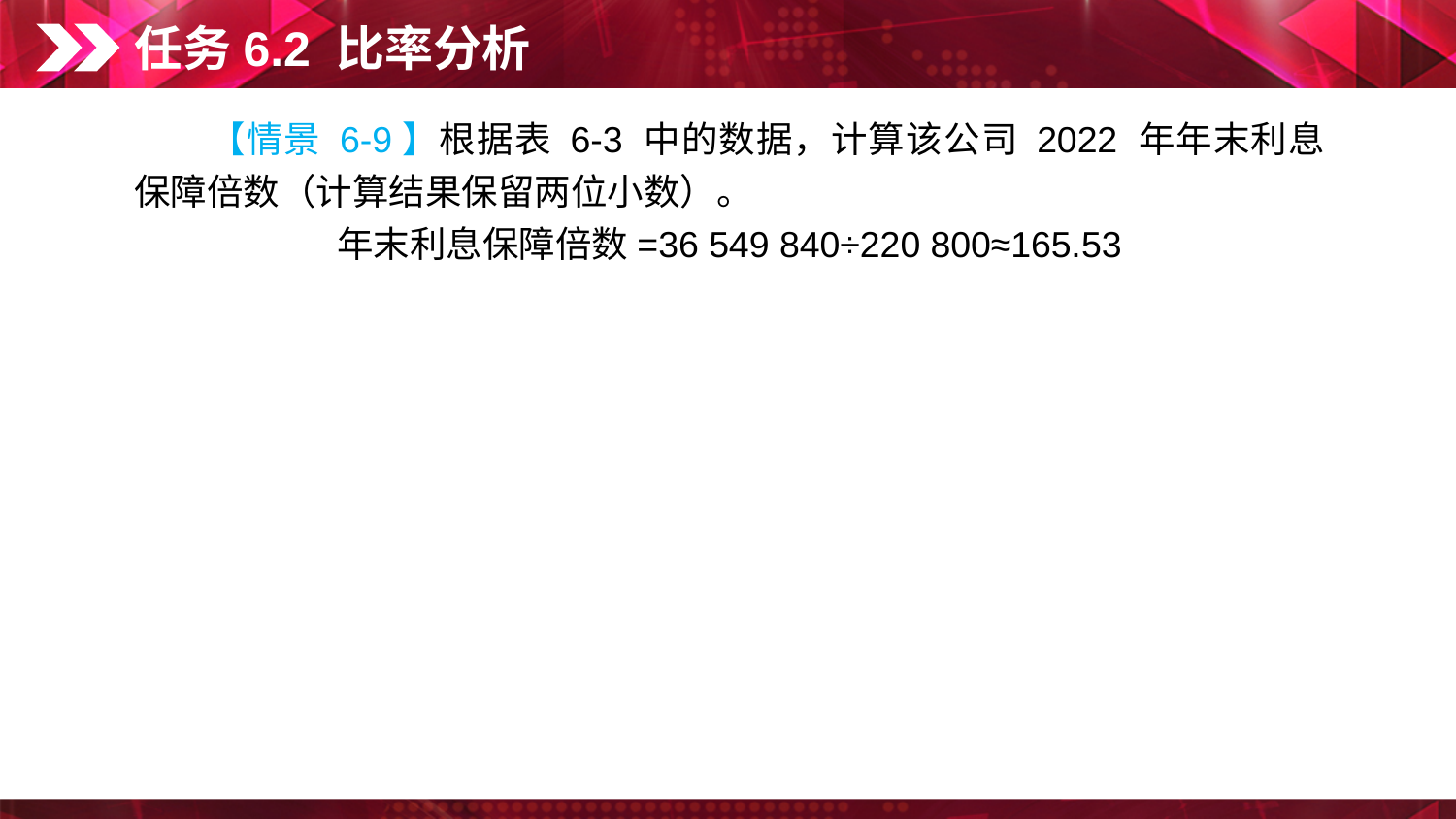

任务6.2 比率分析

　　【情景 6-9】根据表 6-3 中的数据，计算该公司 2022 年年末利息保障倍数（计算结果保留两位小数）。
年末利息保障倍数=36 549 840÷220 800≈165.53